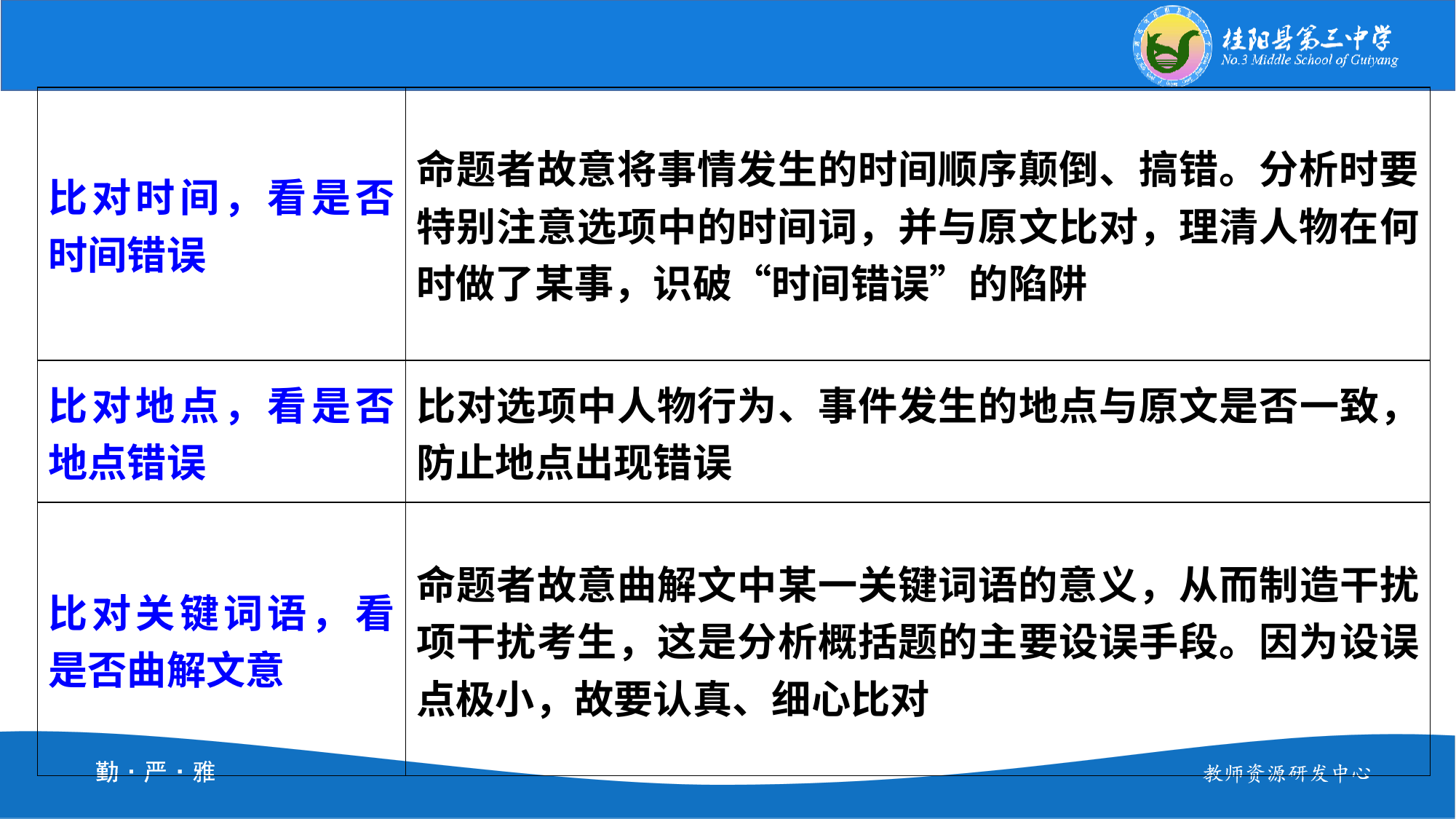

| 比对时间，看是否时间错误 | 命题者故意将事情发生的时间顺序颠倒、搞错。分析时要特别注意选项中的时间词，并与原文比对，理清人物在何时做了某事，识破“时间错误”的陷阱 |
| --- | --- |
| 比对地点，看是否地点错误 | 比对选项中人物行为、事件发生的地点与原文是否一致，防止地点出现错误 |
| 比对关键词语，看是否曲解文意 | 命题者故意曲解文中某一关键词语的意义，从而制造干扰项干扰考生，这是分析概括题的主要设误手段。因为设误点极小，故要认真、细心比对 |